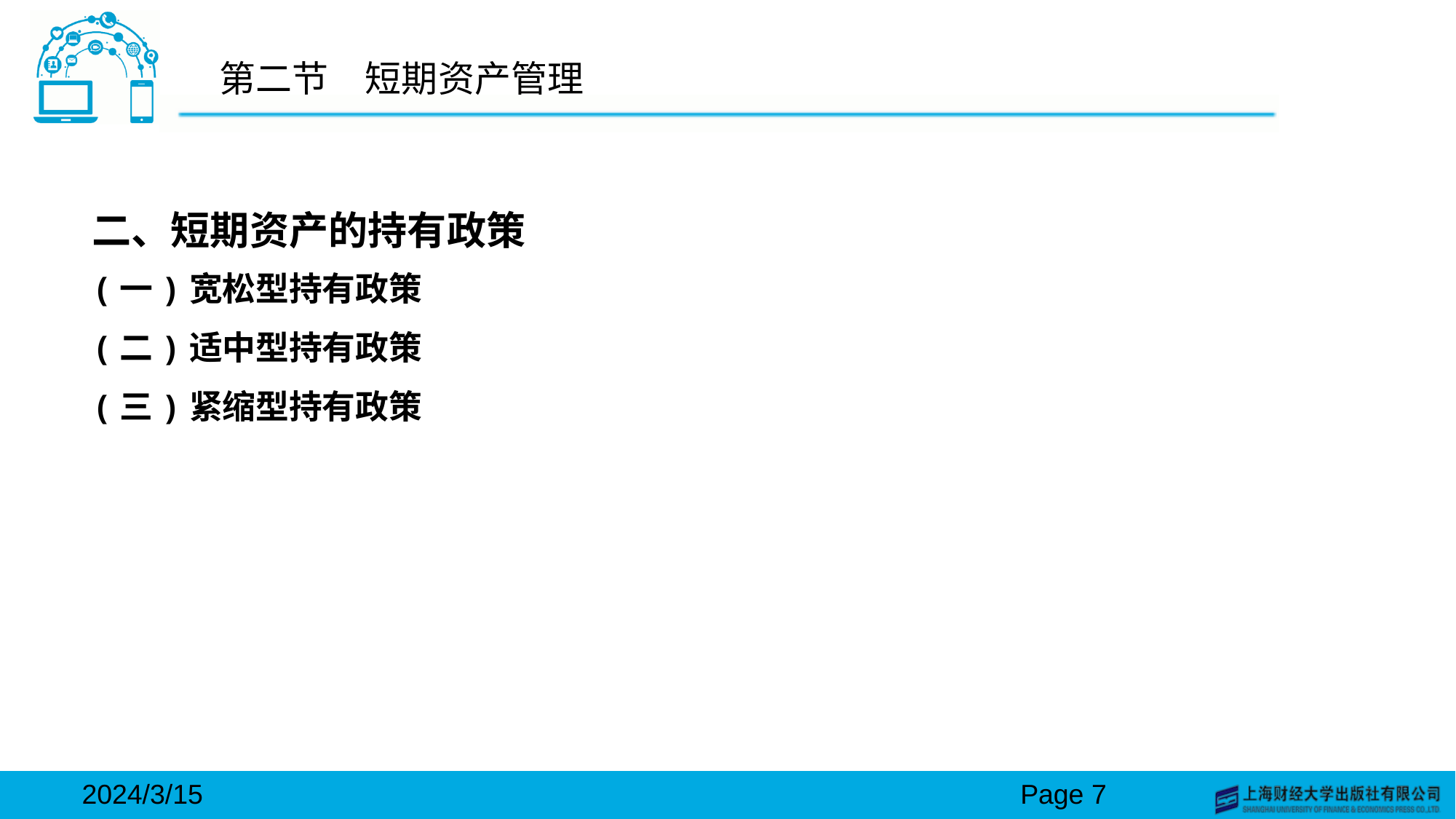

# 第二节　短期资产管理
二、短期资产的持有政策
(一)宽松型持有政策
(二)适中型持有政策
(三)紧缩型持有政策

2024/3/15
Page 7